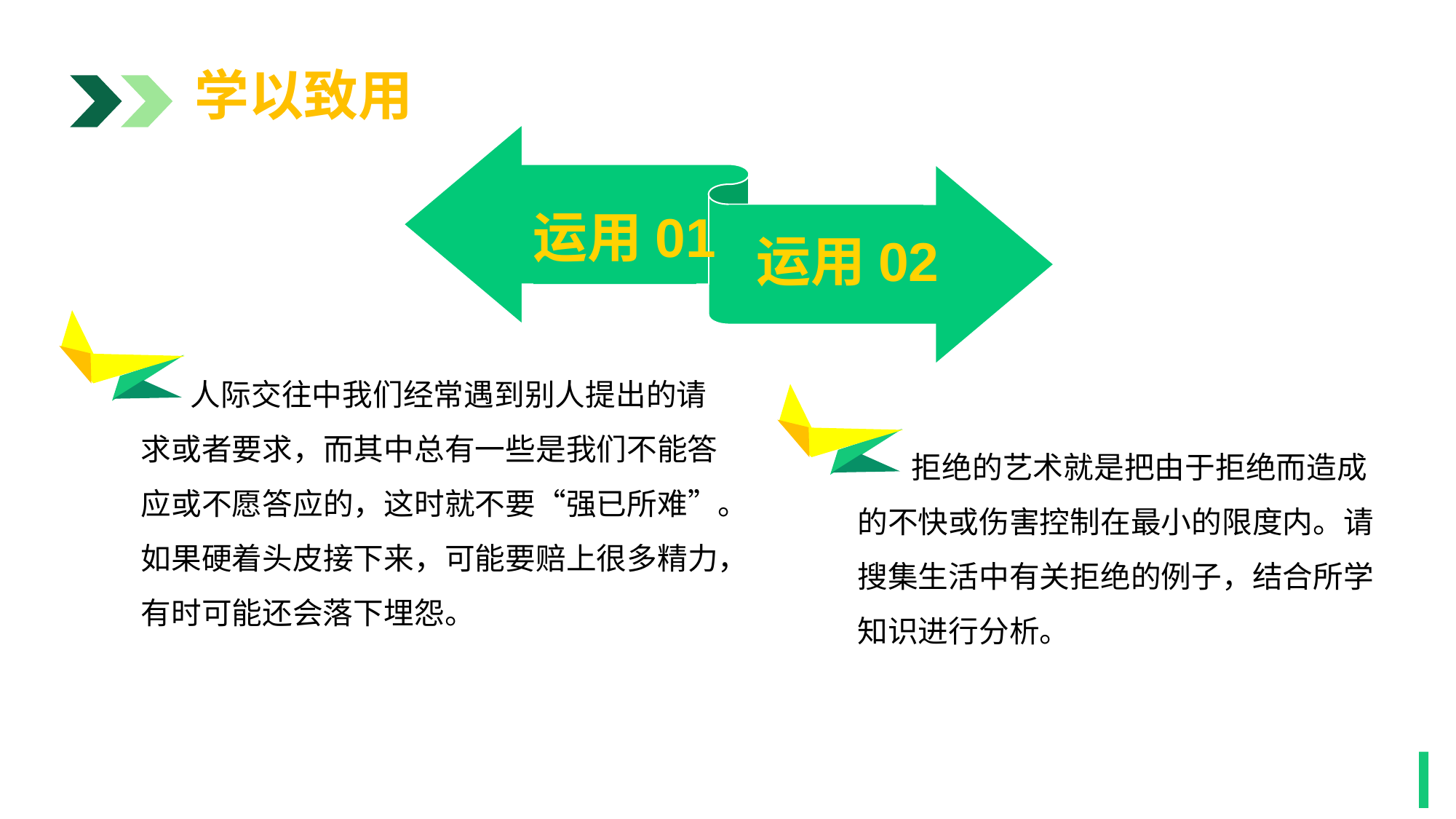

学以致用

运用01
运用02
1

       人际交往中我们经常遇到别人提出的请求或者要求，而其中总有一些是我们不能答应或不愿答应的，这时就不要“强已所难”。如果硬着头皮接下来，可能要赔上很多精力，有时可能还会落下埋怨。

       拒绝的艺术就是把由于拒绝而造成的不快或伤害控制在最小的限度内。请搜集生活中有关拒绝的例子，结合所学知识进行分析。
1
10